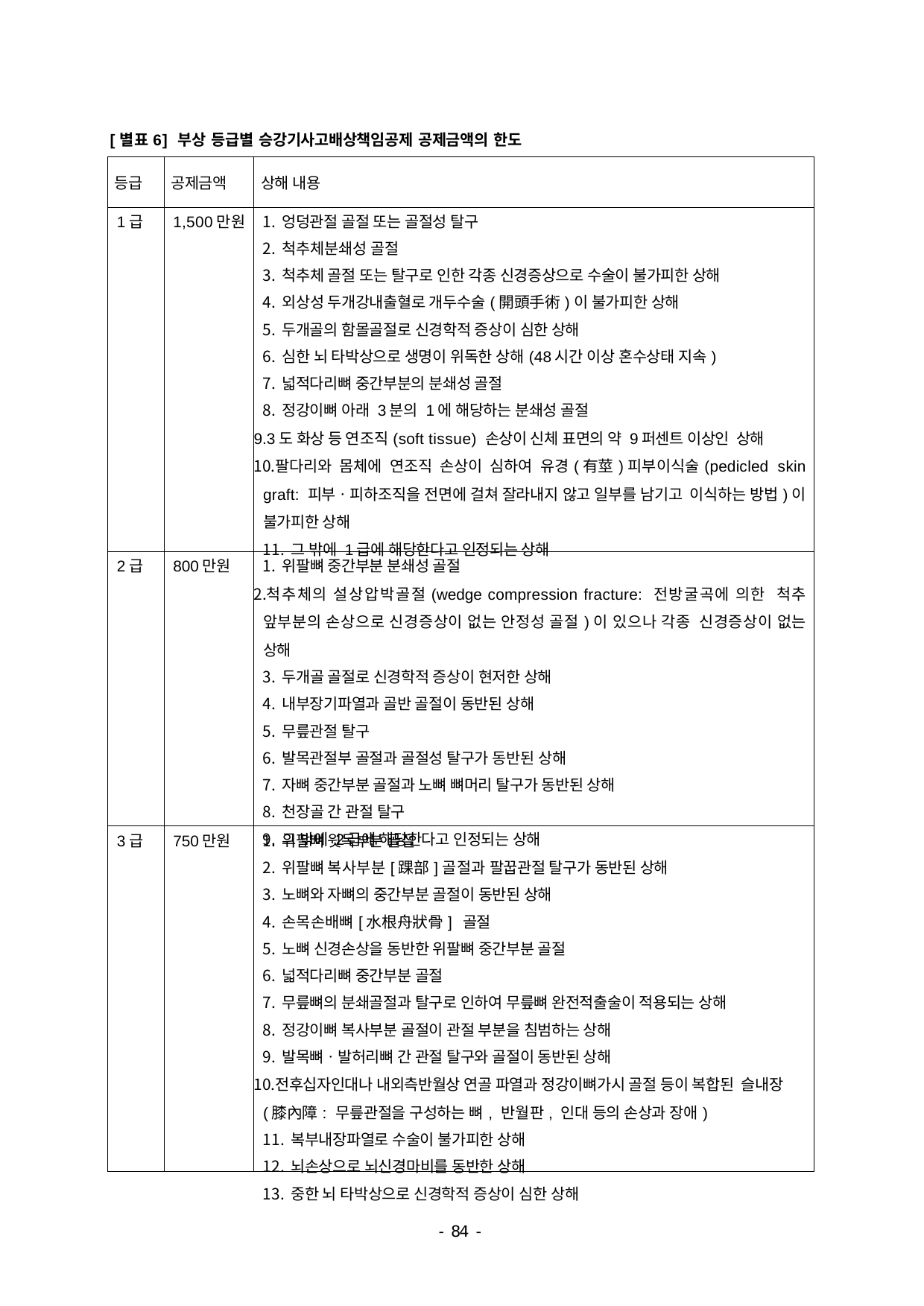

[별표6] 부상 등급별 승강기사고배상책임공제 공제금액의 한도
| 등급 | 공제금액 | 상해 내용 |
| --- | --- | --- |
| 1급 | 1,500만원 | 엉덩관절 골절 또는 골절성 탈구 척추체분쇄성 골절 척추체 골절 또는 탈구로 인한 각종 신경증상으로 수술이 불가피한 상해 외상성 두개강내출혈로 개두수술(開頭手術)이 불가피한 상해 두개골의 함몰골절로 신경학적 증상이 심한 상해 심한 뇌 타박상으로 생명이 위독한 상해(48시간 이상 혼수상태 지속) 넓적다리뼈 중간부분의 분쇄성 골절 정강이뼈 아래 3분의 1에 해당하는 분쇄성 골절 3도 화상 등 연조직(soft tissue) 손상이 신체 표면의 약 9퍼센트 이상인 상해 팔다리와 몸체에 연조직 손상이 심하여 유경(有莖)피부이식술(pedicled skin graft: 피부ㆍ피하조직을 전면에 걸쳐 잘라내지 않고 일부를 남기고 이식하는 방법)이 불가피한 상해 그 밖에 1급에 해당한다고 인정되는 상해 |
| 2급 | 800만원 | 위팔뼈 중간부분 분쇄성 골절 척추체의 설상압박골절(wedge compression fracture: 전방굴곡에 의한 척추 앞부분의 손상으로 신경증상이 없는 안정성 골절)이 있으나 각종 신경증상이 없는 상해 두개골 골절로 신경학적 증상이 현저한 상해 내부장기파열과 골반 골절이 동반된 상해 무릎관절 탈구 발목관절부 골절과 골절성 탈구가 동반된 상해 자뼈 중간부분 골절과 노뼈 뼈머리 탈구가 동반된 상해 천장골 간 관절 탈구 그 밖에 2급에 해당한다고 인정되는 상해 |
| 3급 | 750만원 | 위팔뼈 윗목부분 골절 위팔뼈 복사부분[踝部]골절과 팔꿉관절 탈구가 동반된 상해 노뼈와 자뼈의 중간부분 골절이 동반된 상해 손목손배뼈[水根舟狀骨] 골절 노뼈 신경손상을 동반한 위팔뼈 중간부분 골절 넓적다리뼈 중간부분 골절 무릎뼈의 분쇄골절과 탈구로 인하여 무릎뼈 완전적출술이 적용되는 상해 정강이뼈 복사부분 골절이 관절 부분을 침범하는 상해 발목뼈ㆍ발허리뼈 간 관절 탈구와 골절이 동반된 상해 전후십자인대나 내외측반월상 연골 파열과 정강이뼈가시 골절 등이 복합된 슬내장(膝內障: 무릎관절을 구성하는 뼈, 반월판, 인대 등의 손상과 장애) 복부내장파열로 수술이 불가피한 상해 뇌손상으로 뇌신경마비를 동반한 상해 중한 뇌 타박상으로 신경학적 증상이 심한 상해 |
- 84 -